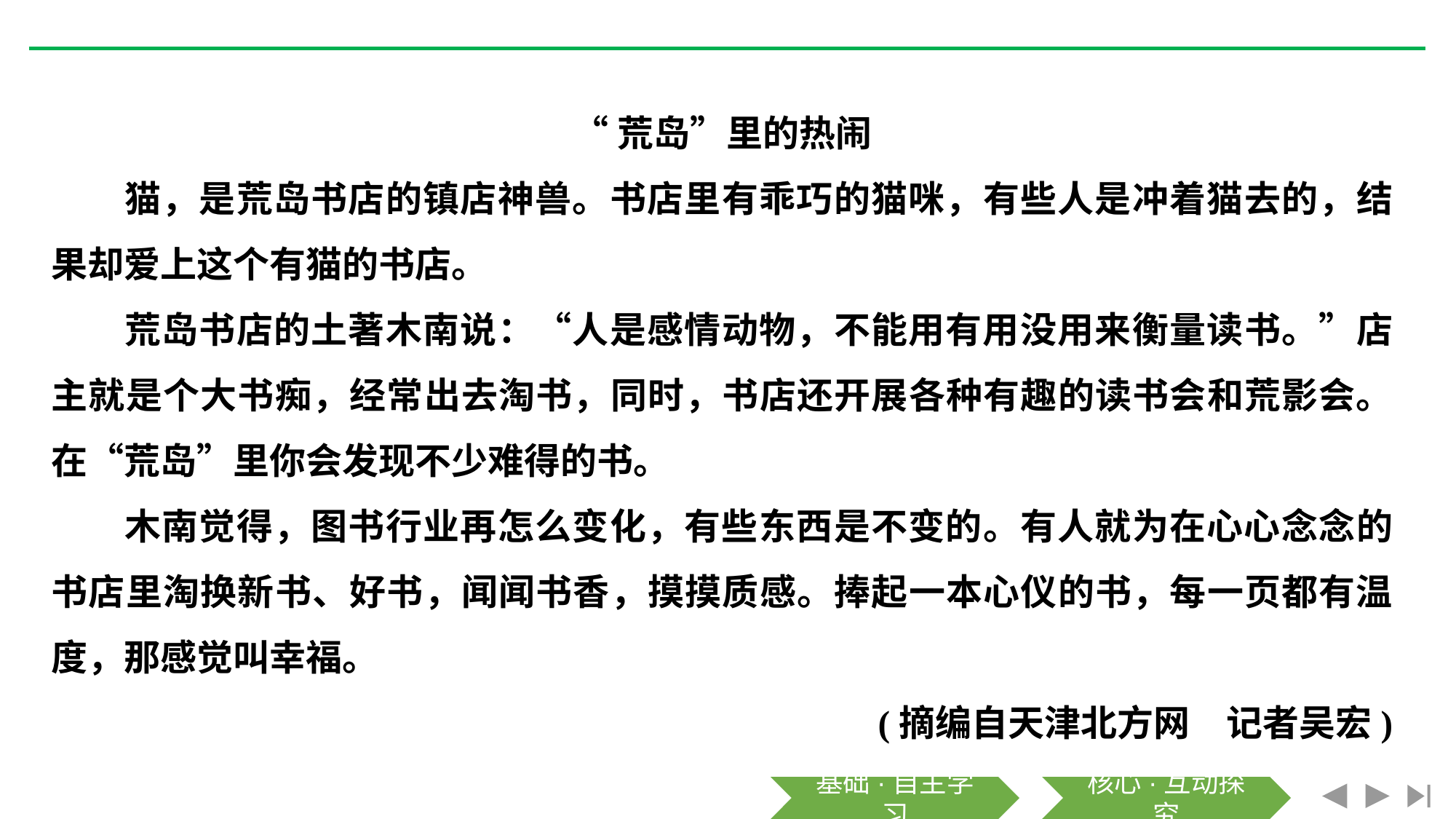

“荒岛”里的热闹
猫，是荒岛书店的镇店神兽。书店里有乖巧的猫咪，有些人是冲着猫去的，结果却爱上这个有猫的书店。
荒岛书店的土著木南说：“人是感情动物，不能用有用没用来衡量读书。”店主就是个大书痴，经常出去淘书，同时，书店还开展各种有趣的读书会和荒影会。在“荒岛”里你会发现不少难得的书。
木南觉得，图书行业再怎么变化，有些东西是不变的。有人就为在心心念念的书店里淘换新书、好书，闻闻书香，摸摸质感。捧起一本心仪的书，每一页都有温度，那感觉叫幸福。
(摘编自天津北方网　记者吴宏)